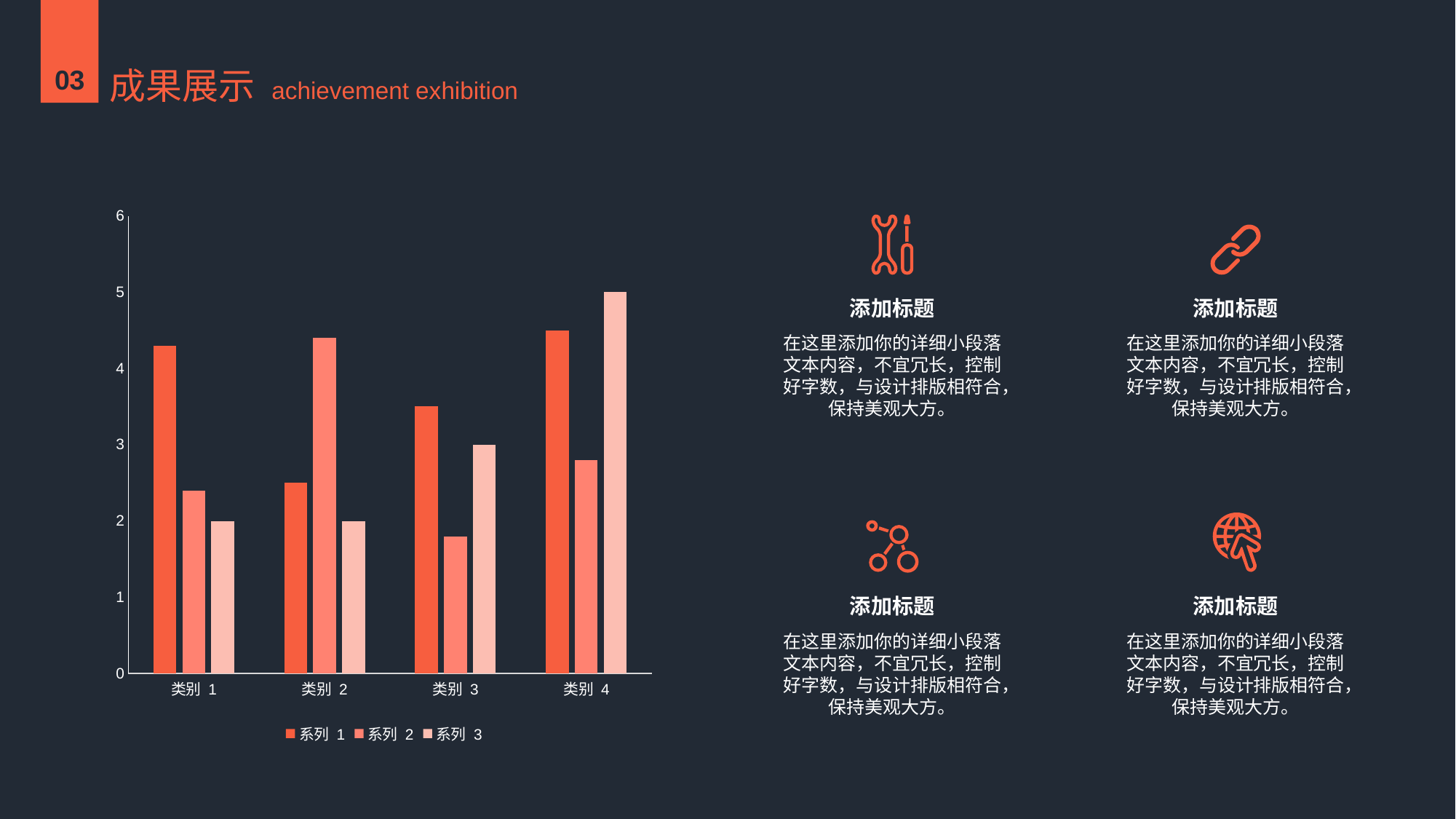

03
成果展示 achievement exhibition

### Chart

| Category | 系列 1 | 系列 2 | 系列 3 |
|---|---|---|---|
| 类别 1 | 4.3 | 2.4 | 2.0 |
| 类别 2 | 2.5 | 4.4 | 2.0 |
| 类别 3 | 3.5 | 1.8 | 3.0 |
| 类别 4 | 4.5 | 2.8 | 5.0 |

添加标题
在这里添加你的详细小段落文本内容，不宜冗长，控制好字数，与设计排版相符合，保持美观大方。

添加标题
在这里添加你的详细小段落文本内容，不宜冗长，控制好字数，与设计排版相符合，保持美观大方。

添加标题
在这里添加你的详细小段落文本内容，不宜冗长，控制好字数，与设计排版相符合，保持美观大方。

添加标题
在这里添加你的详细小段落文本内容，不宜冗长，控制好字数，与设计排版相符合，保持美观大方。